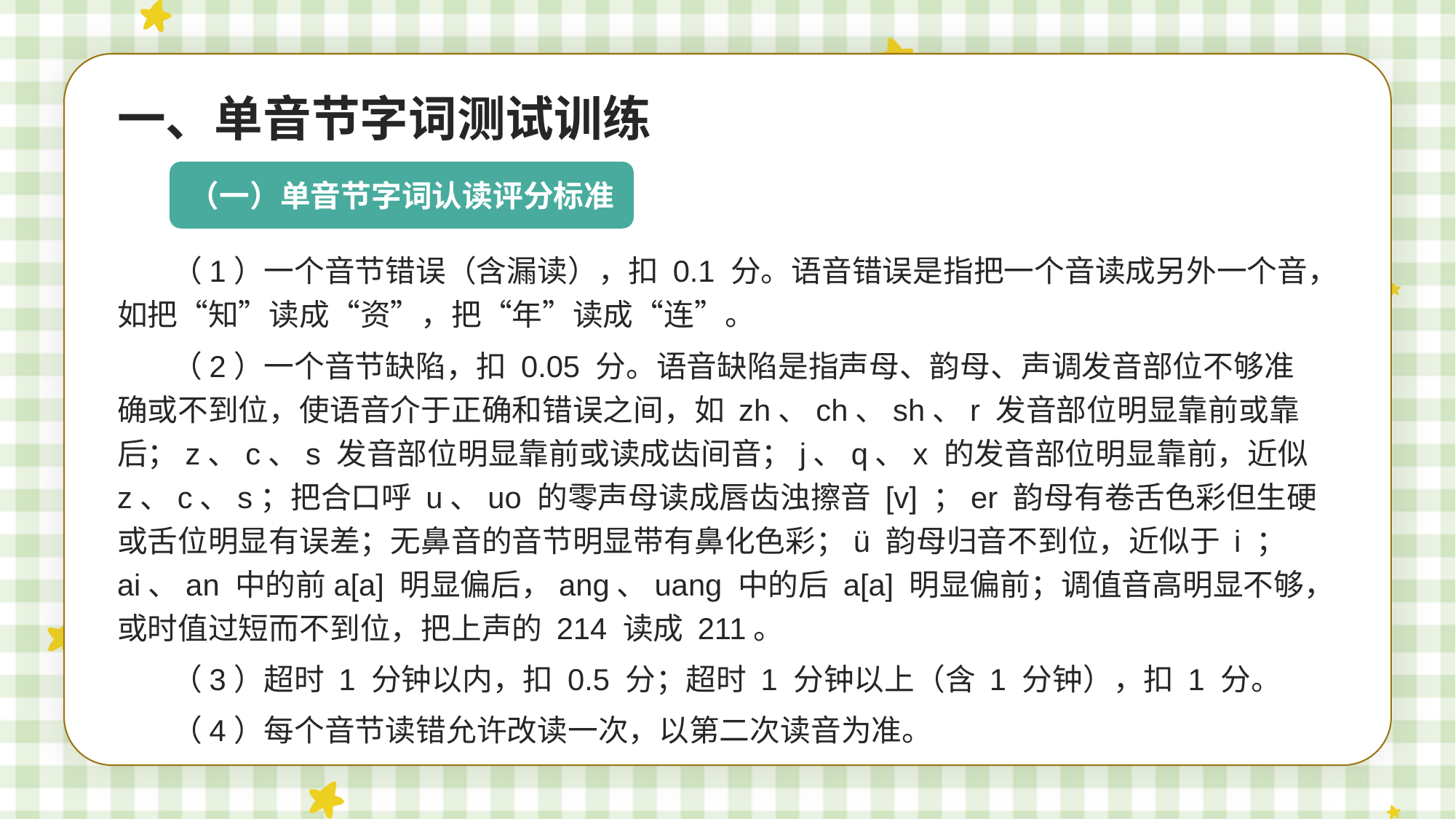

一、单音节字词测试训练
（一）单音节字词认读评分标准
（1）一个音节错误（含漏读），扣 0.1 分。语音错误是指把一个音读成另外一个音，如把“知”读成“资”，把“年”读成“连”。
（2）一个音节缺陷，扣 0.05 分。语音缺陷是指声母、韵母、声调发音部位不够准确或不到位，使语音介于正确和错误之间，如 zh、ch、sh、r 发音部位明显靠前或靠后；z、c、s 发音部位明显靠前或读成齿间音；j、q、x 的发音部位明显靠前，近似 z、c、s；把合口呼 u、uo 的零声母读成唇齿浊擦音 [v] ；er 韵母有卷舌色彩但生硬或舌位明显有误差；无鼻音的音节明显带有鼻化色彩；ü 韵母归音不到位，近似于 i ；ai、an 中的前a[a] 明显偏后，ang、uang 中的后 a[a] 明显偏前；调值音高明显不够，或时值过短而不到位，把上声的 214 读成 211。
（3）超时 1 分钟以内，扣 0.5 分；超时 1 分钟以上（含 1 分钟），扣 1 分。
（4）每个音节读错允许改读一次，以第二次读音为准。